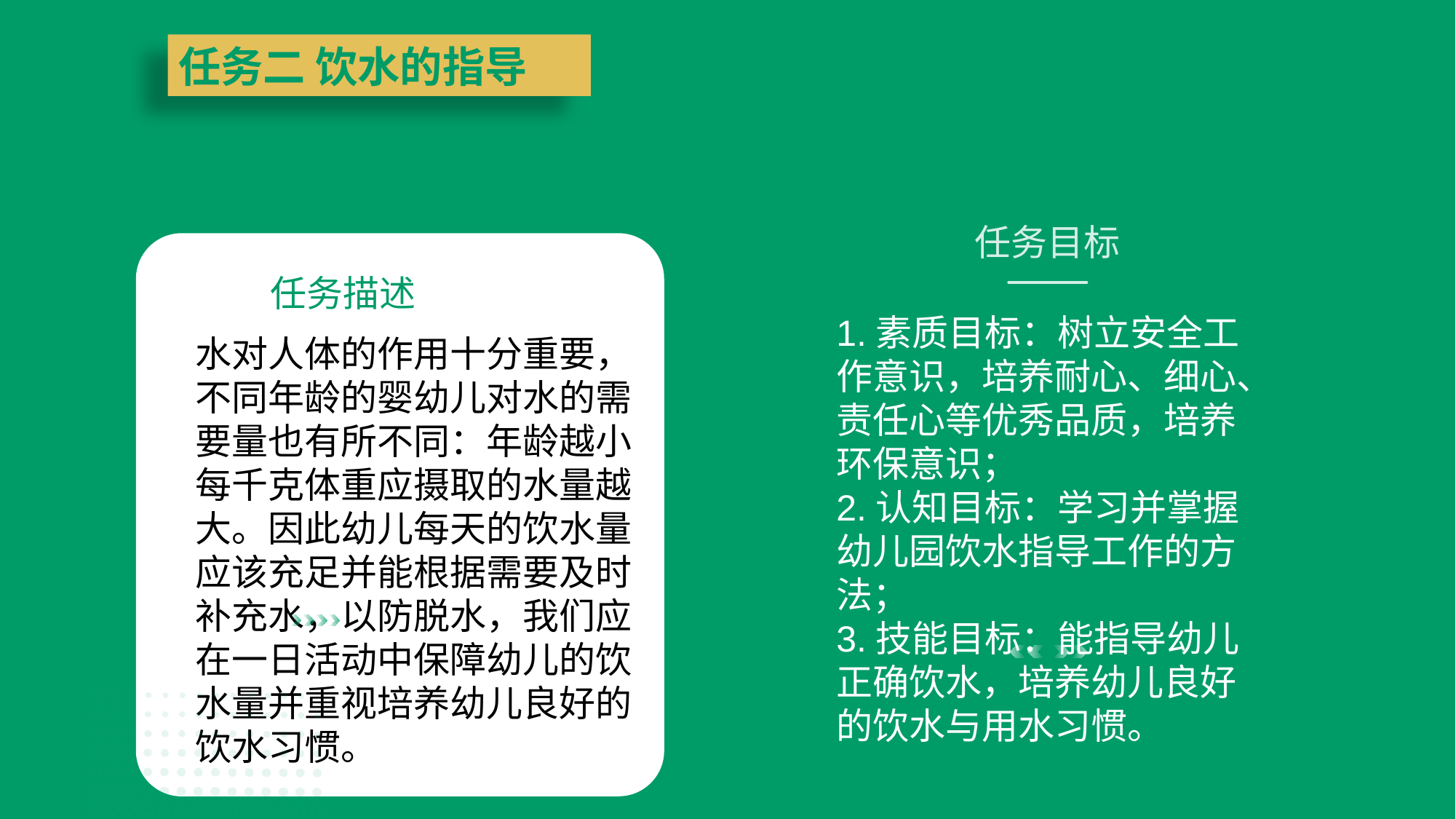

任务二 饮水的指导

任务目标

任务描述
1.素质目标：树立安全工作意识，培养耐心、细心、责任心等优秀品质，培养环保意识；
2.认知目标：学习并掌握幼儿园饮水指导工作的方法；
3.技能目标：能指导幼儿正确饮水，培养幼儿良好的饮水与用水习惯。
水对人体的作用十分重要，不同年龄的婴幼儿对水的需要量也有所不同：年龄越小每千克体重应摄取的水量越大。因此幼儿每天的饮水量应该充足并能根据需要及时补充水，以防脱水，我们应在一日活动中保障幼儿的饮水量并重视培养幼儿良好的饮水习惯。